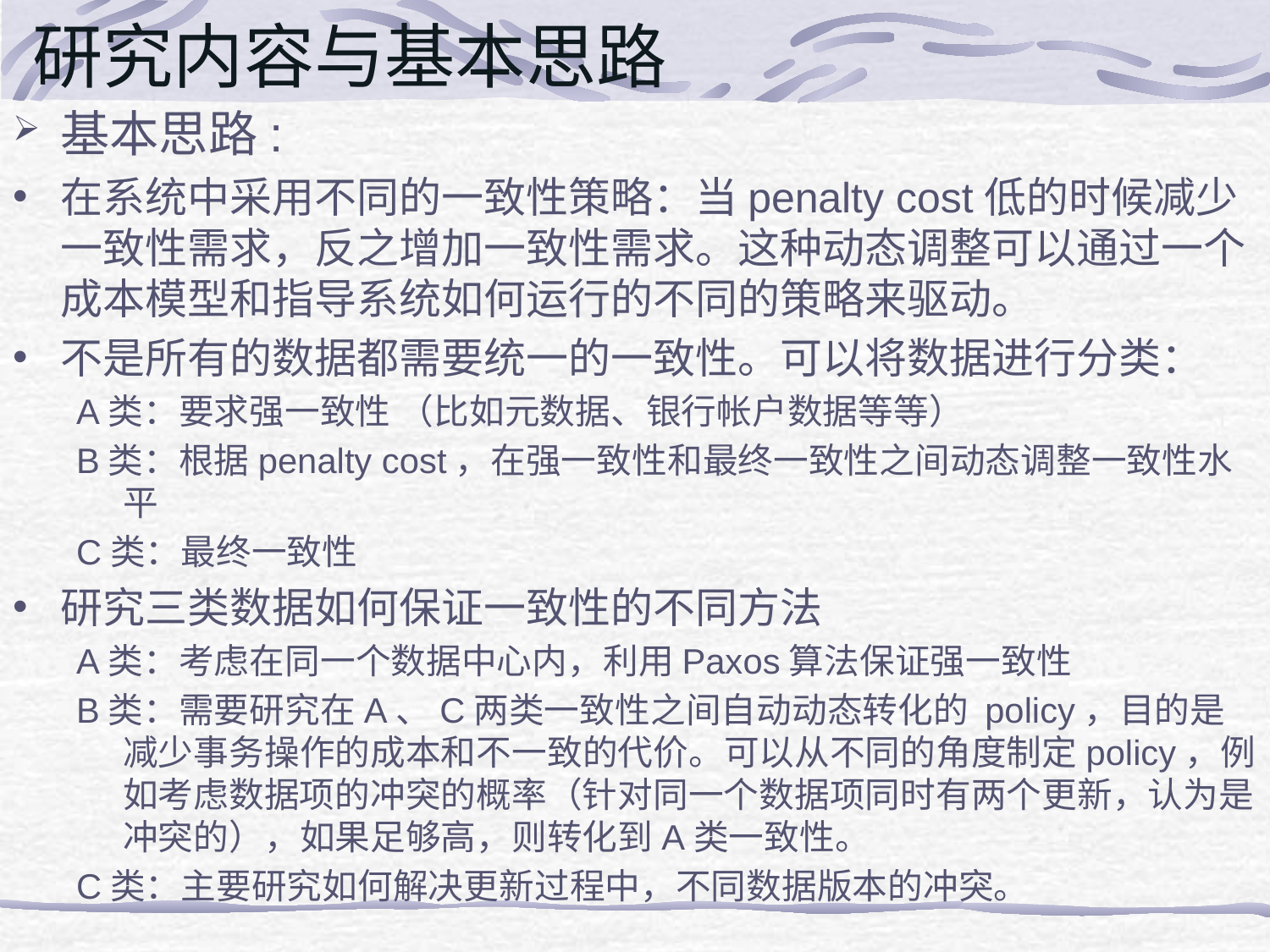

# 研究内容与基本思路
基本思路:
在系统中采用不同的一致性策略：当penalty cost低的时候减少一致性需求，反之增加一致性需求。这种动态调整可以通过一个成本模型和指导系统如何运行的不同的策略来驱动。
不是所有的数据都需要统一的一致性。可以将数据进行分类：
A类：要求强一致性 （比如元数据、银行帐户数据等等）
B类：根据penalty cost，在强一致性和最终一致性之间动态调整一致性水平
C类：最终一致性
研究三类数据如何保证一致性的不同方法
A类：考虑在同一个数据中心内，利用Paxos算法保证强一致性
B类：需要研究在A、C两类一致性之间自动动态转化的 policy，目的是减少事务操作的成本和不一致的代价。可以从不同的角度制定policy，例如考虑数据项的冲突的概率（针对同一个数据项同时有两个更新，认为是冲突的），如果足够高，则转化到A类一致性。
C类：主要研究如何解决更新过程中，不同数据版本的冲突。